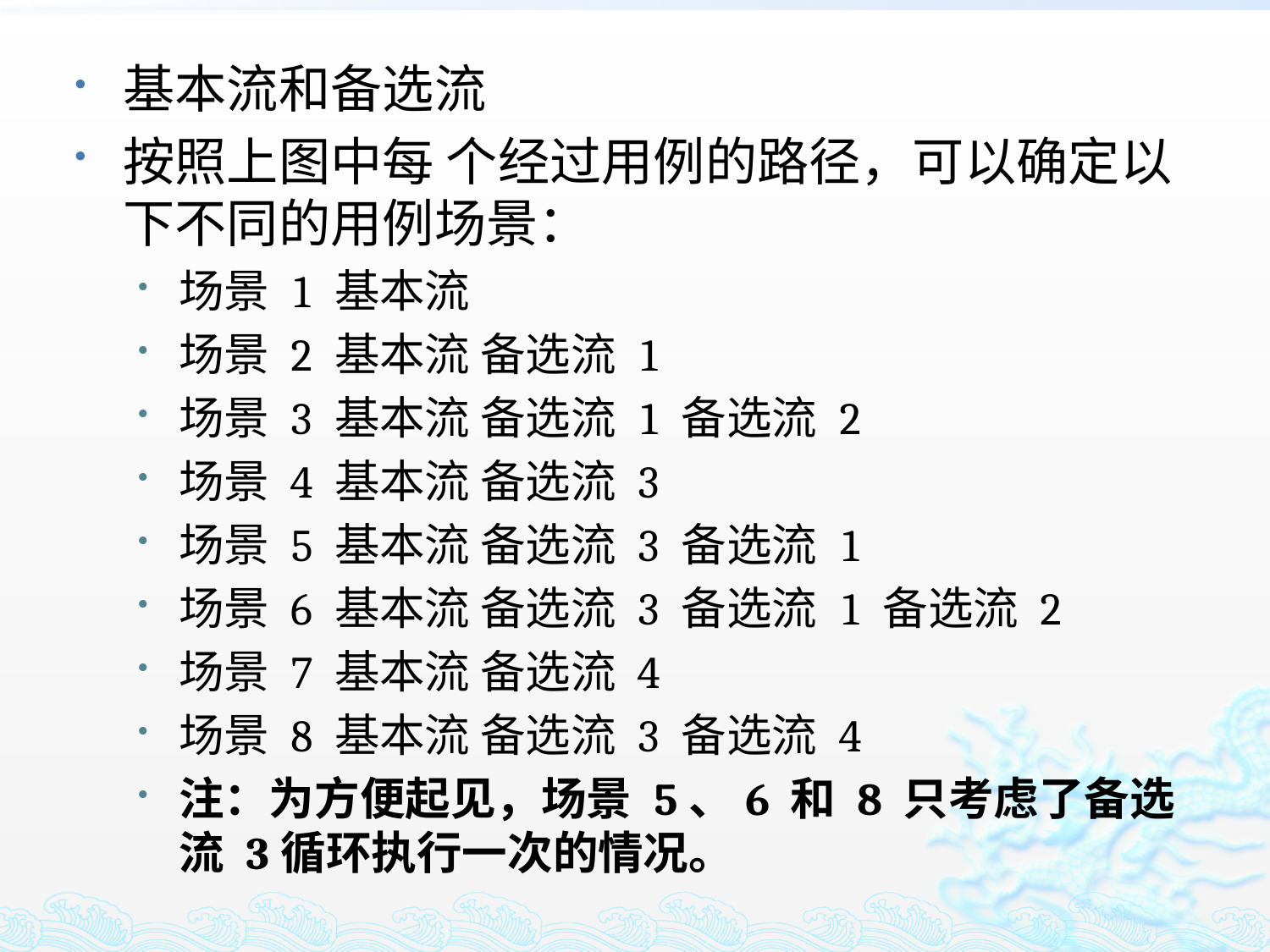

基本流和备选流
按照上图中每 个经过用例的路径，可以确定以下不同的用例场景：
场景 1 基本流
场景 2 基本流 备选流 1
场景 3 基本流 备选流 1 备选流 2
场景 4 基本流 备选流 3
场景 5 基本流 备选流 3 备选流 1
场景 6 基本流 备选流 3 备选流 1 备选流 2
场景 7 基本流 备选流 4
场景 8 基本流 备选流 3 备选流 4
注：为方便起见，场景 5、6 和 8 只考虑了备选流 3循环执行一次的情况。